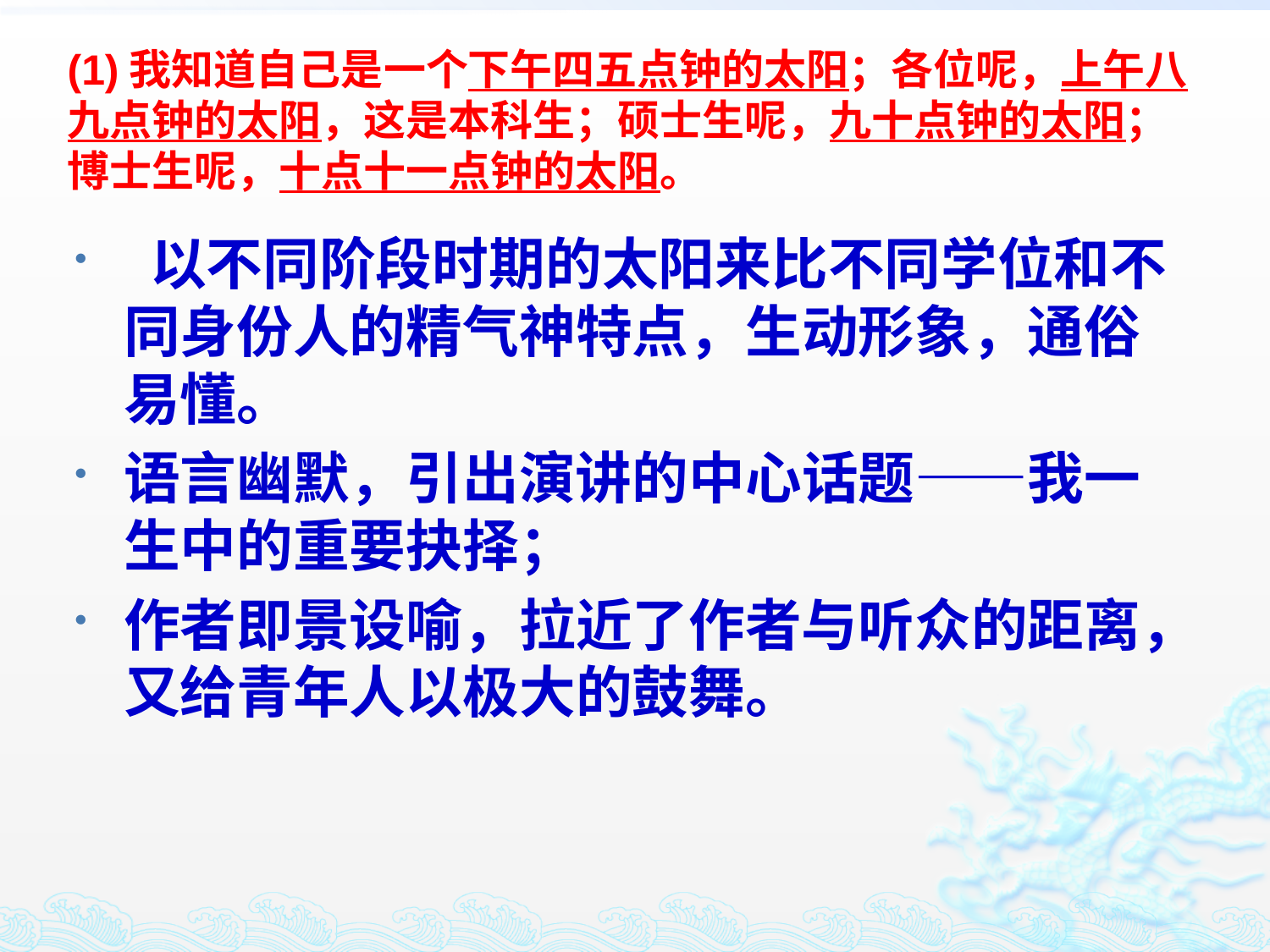

# (1)我知道自己是一个下午四五点钟的太阳；各位呢，上午八九点钟的太阳，这是本科生；硕士生呢，九十点钟的太阳；博士生呢，十点十一点钟的太阳。
 以不同阶段时期的太阳来比不同学位和不同身份人的精气神特点，生动形象，通俗易懂。
语言幽默，引出演讲的中心话题——我一生中的重要抉择；
作者即景设喻，拉近了作者与听众的距离，又给青年人以极大的鼓舞。